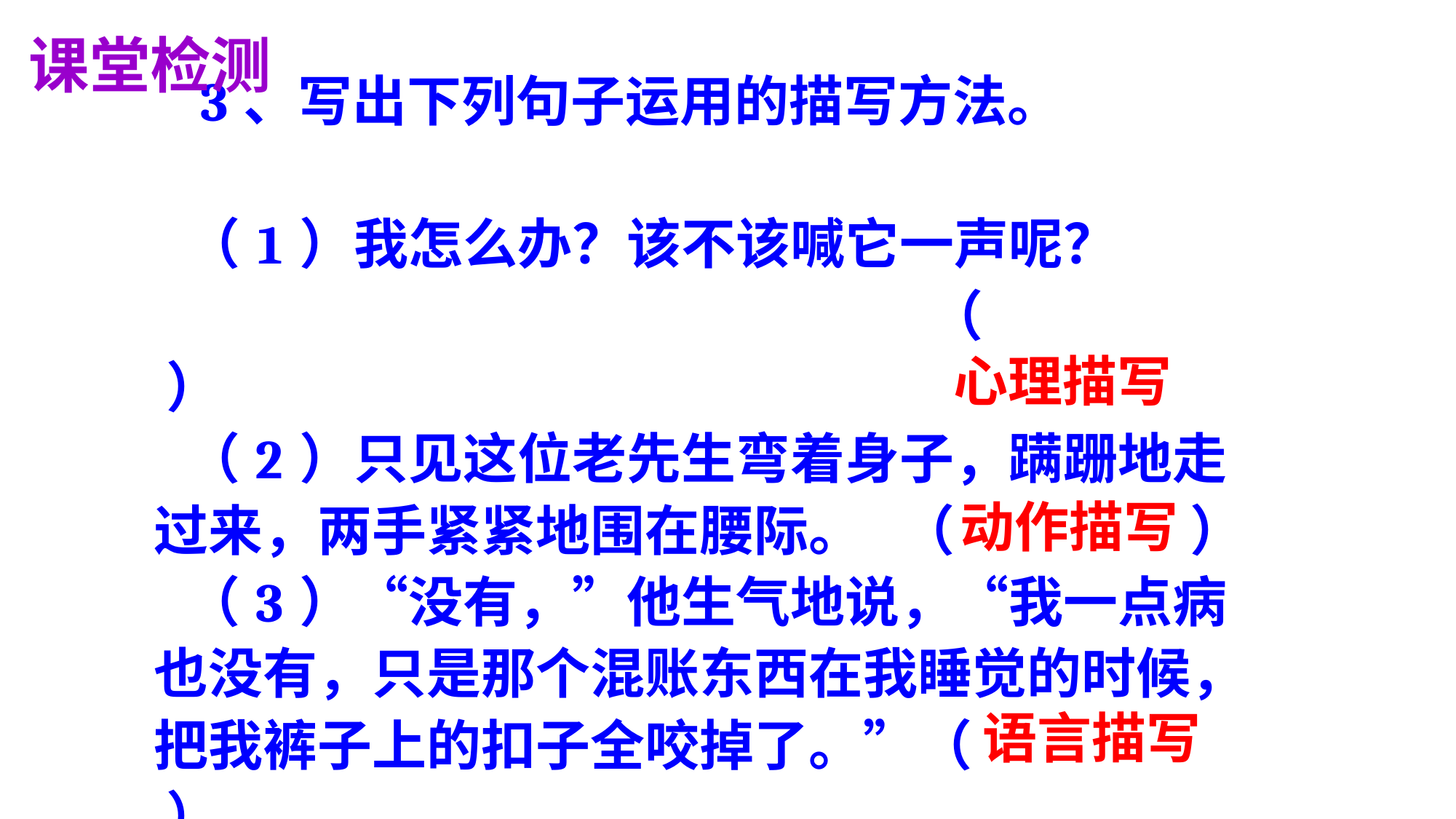

课堂检测
 3、写出下列句子运用的描写方法。

（1）我怎么办？该不该喊它一声呢？
                                                           （                   ）
（2）只见这位老先生弯着身子，蹒跚地走过来，两手紧紧地围在腰际。   （                   ）
（3）“没有，”他生气地说，“我一点病也没有，只是那个混账东西在我睡觉的时候，把我裤子上的扣子全咬掉了。”（                   ）
心理描写
动作描写
语言描写